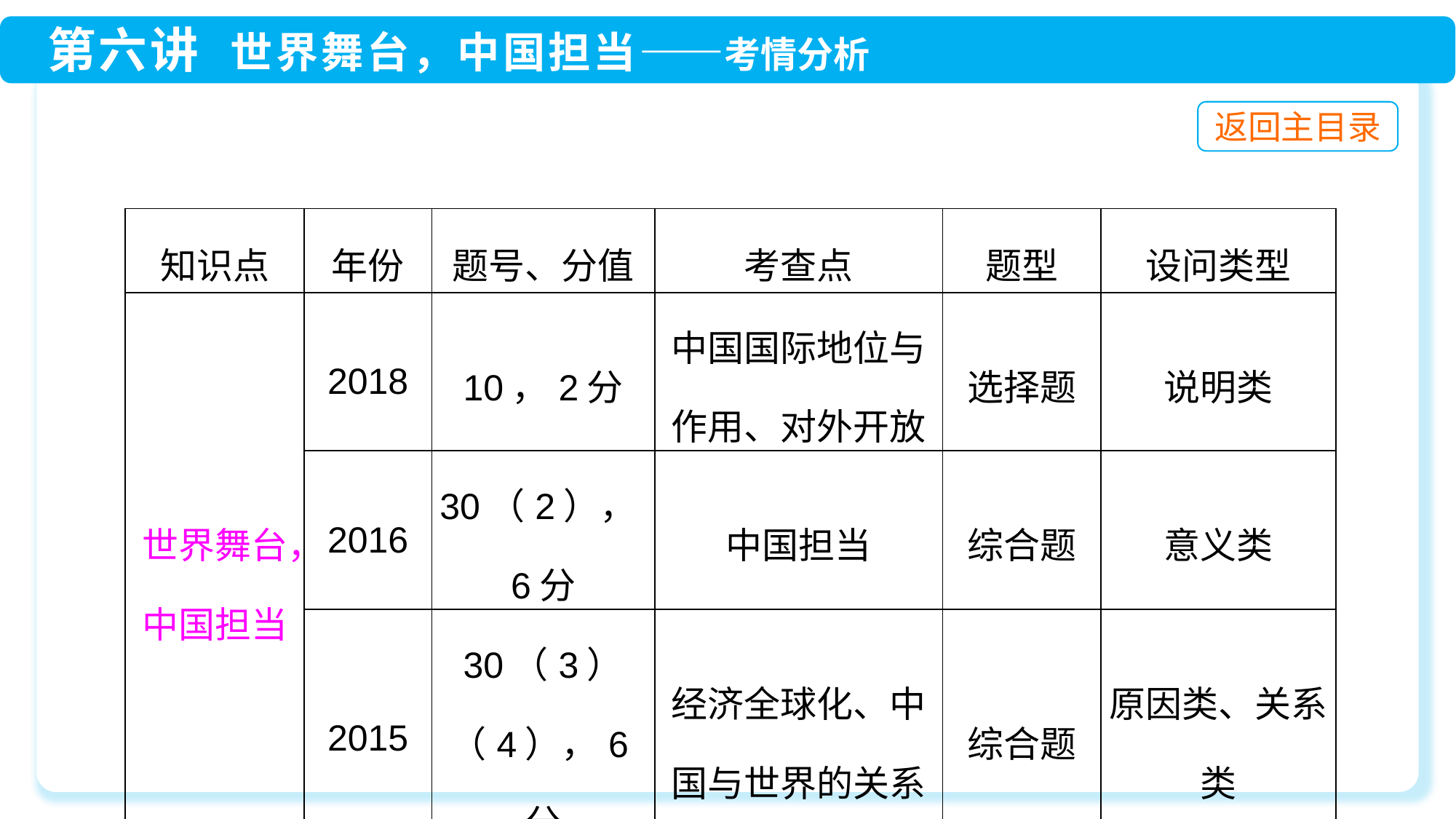

| 知识点 | 年份 | 题号、分值 | 考查点 | 题型 | 设问类型 |
| --- | --- | --- | --- | --- | --- |
| 世界舞台， 中国担当 | 2018 | 10，2分 | 中国国际地位与作用、对外开放 | 选择题 | 说明类 |
|  | 2016 | 30（2），6分 | 中国担当 | 综合题 | 意义类 |
|  | 2015 | 30（3）（4），6分 | 经济全球化、中国与世界的关系 | 综合题 | 原因类、关系类 |